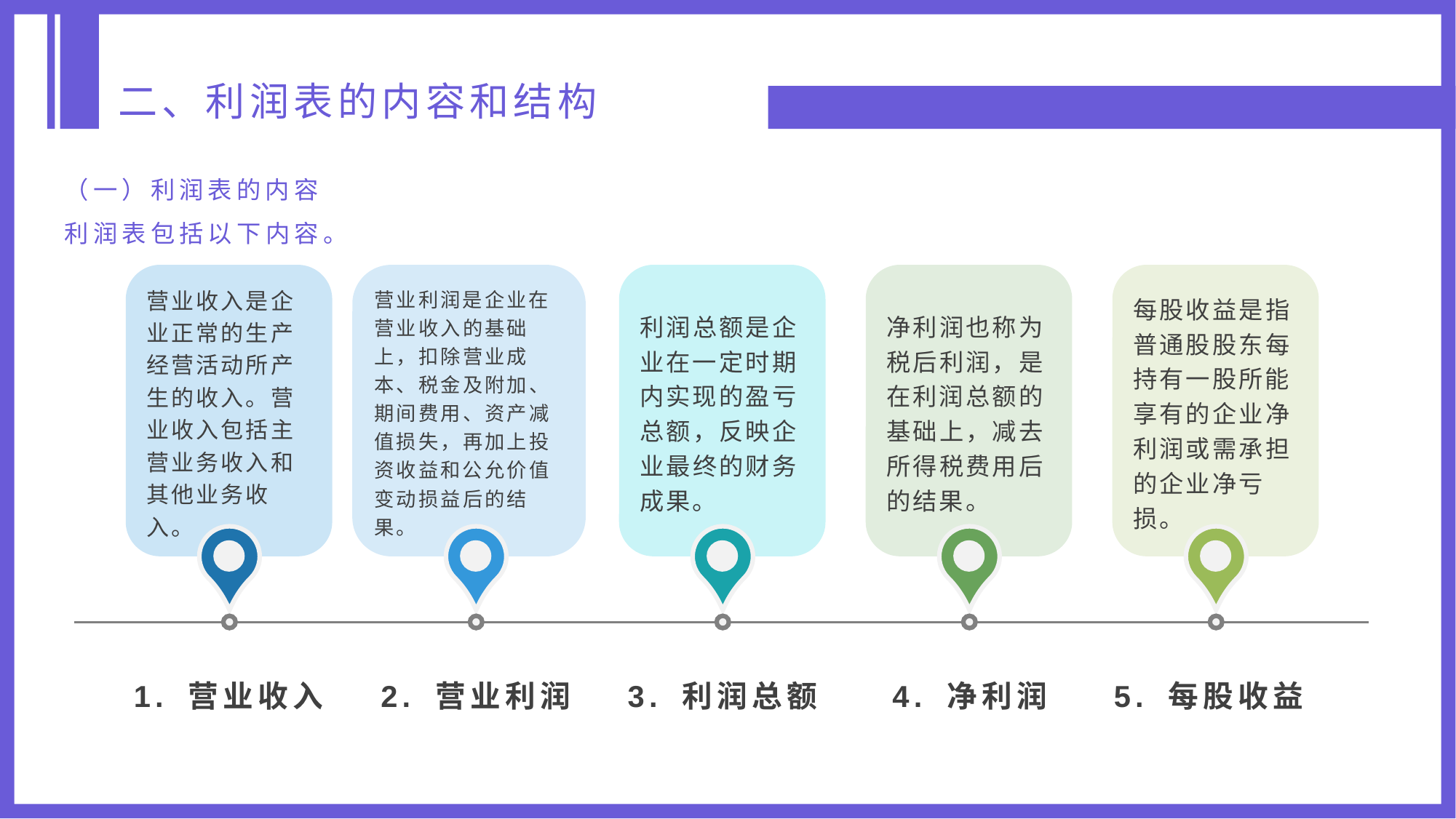

二、利润表的内容和结构
（一）利润表的内容
利润表包括以下内容。
营业收入是企业正常的生产经营活动所产生的收入。营业收入包括主营业务收入和其他业务收入。
利润总额是企业在一定时期内实现的盈亏总额，反映企业最终的财务成果。
净利润也称为税后利润，是在利润总额的基础上，减去所得税费用后的结果。
每股收益是指普通股股东每持有一股所能享有的企业净利润或需承担的企业净亏损。
营业利润是企业在营业收入的基础上，扣除营业成本、税金及附加、期间费用、资产减值损失，再加上投资收益和公允价值变动损益后的结果。

1. 营业收入
2. 营业利润
3. 利润总额
4. 净利润
5. 每股收益